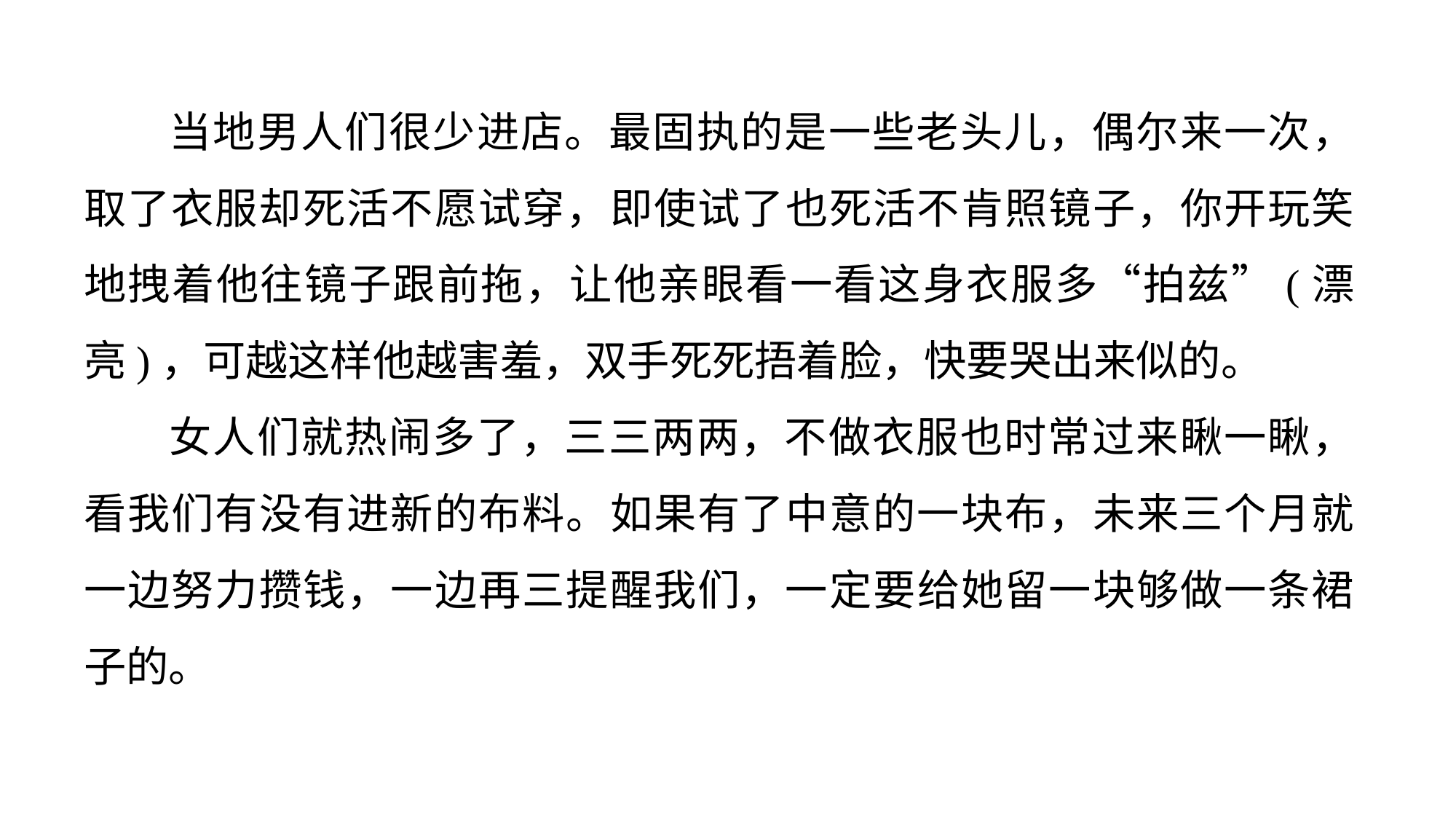

当地男人们很少进店。最固执的是一些老头儿，偶尔来一次，取了衣服却死活不愿试穿，即使试了也死活不肯照镜子，你开玩笑地拽着他往镜子跟前拖，让他亲眼看一看这身衣服多“拍兹”(漂亮)，可越这样他越害羞，双手死死捂着脸，快要哭出来似的。
女人们就热闹多了，三三两两，不做衣服也时常过来瞅一瞅，看我们有没有进新的布料。如果有了中意的一块布，未来三个月就一边努力攒钱，一边再三提醒我们，一定要给她留一块够做一条裙子的。